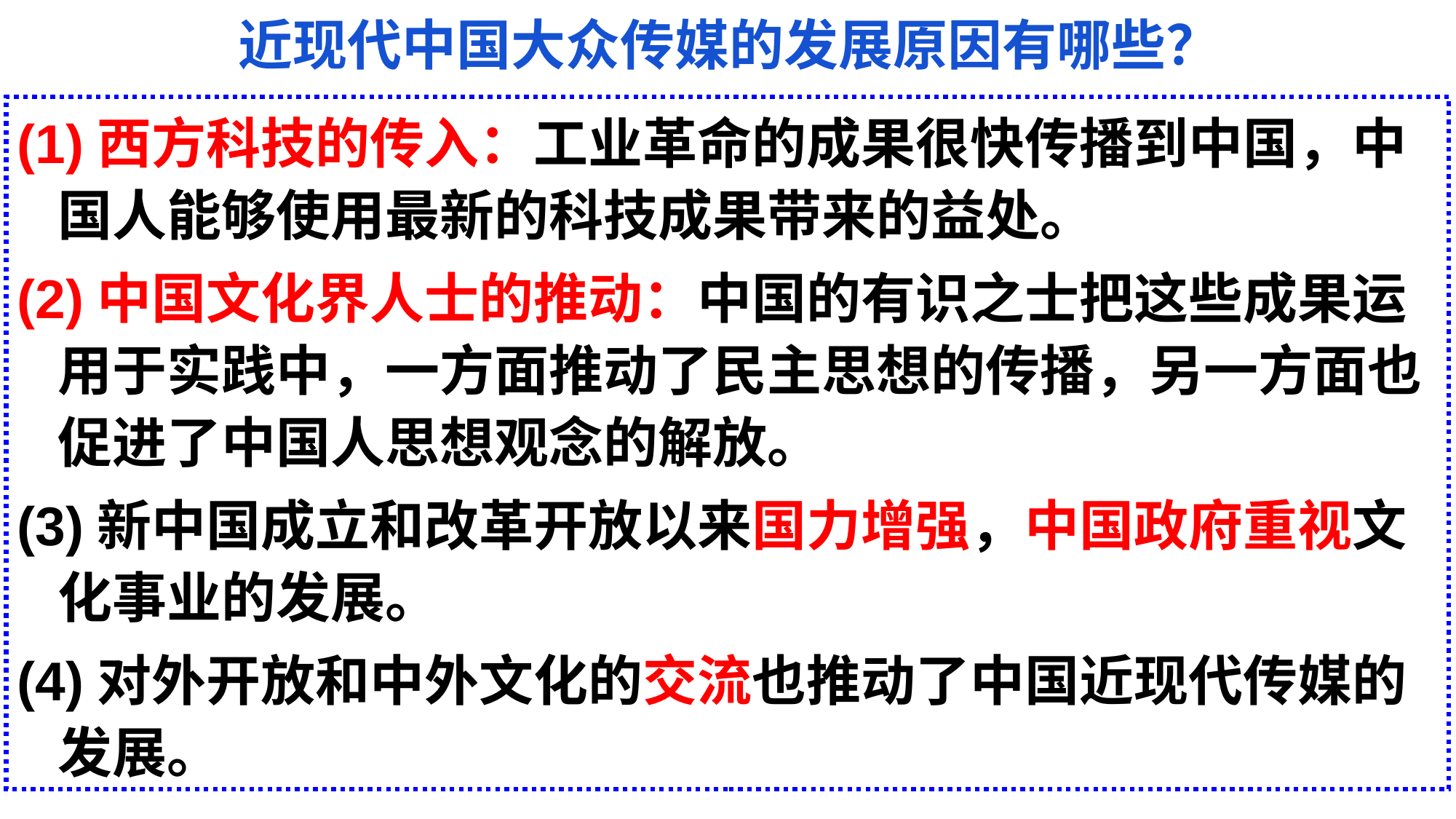

近现代中国大众传媒的发展原因有哪些？
(1)西方科技的传入：工业革命的成果很快传播到中国，中国人能够使用最新的科技成果带来的益处。
(2)中国文化界人士的推动：中国的有识之士把这些成果运用于实践中，一方面推动了民主思想的传播，另一方面也促进了中国人思想观念的解放。
(3)新中国成立和改革开放以来国力增强，中国政府重视文化事业的发展。
(4)对外开放和中外文化的交流也推动了中国近现代传媒的发展。